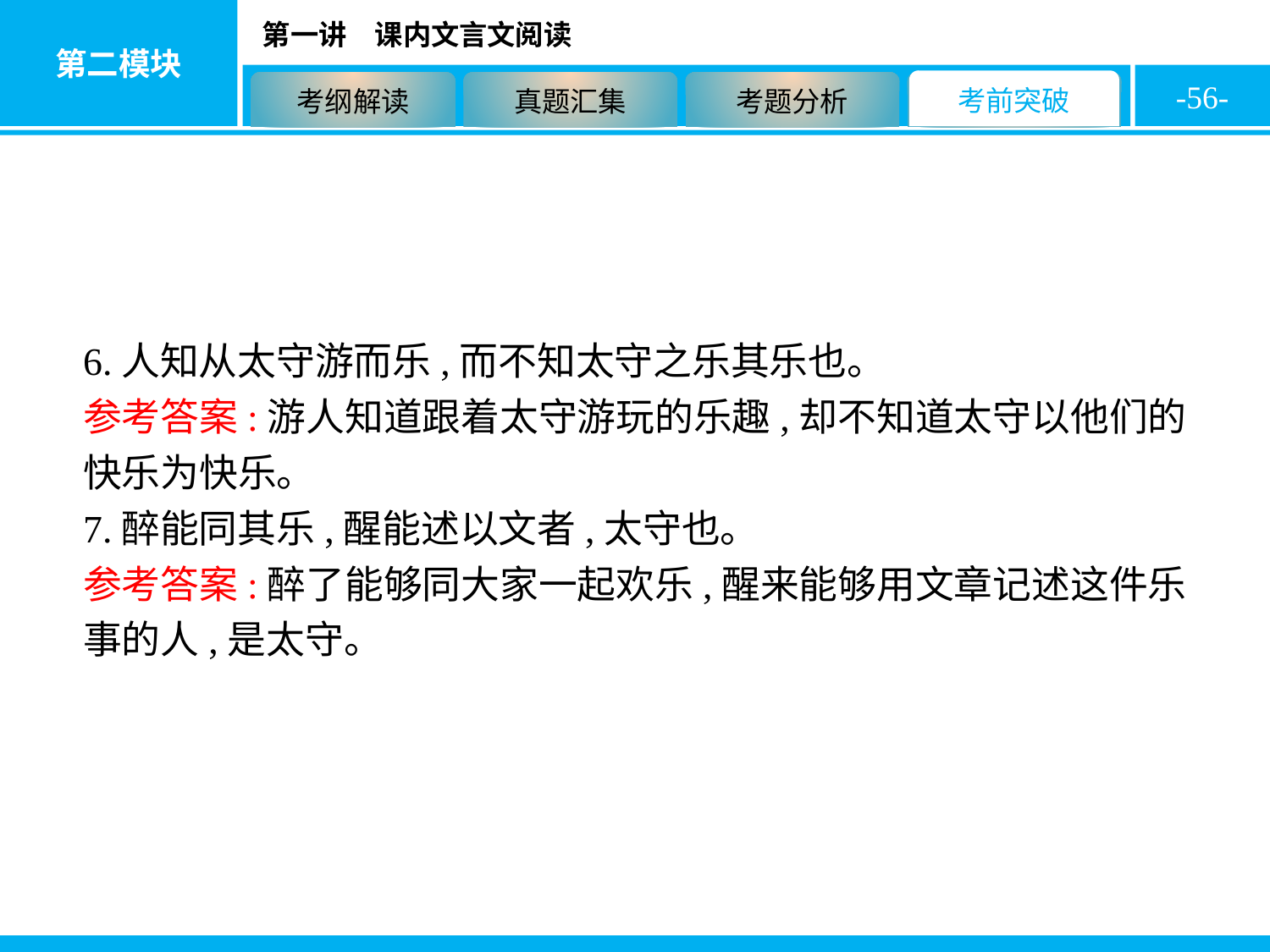

-56-
6.人知从太守游而乐,而不知太守之乐其乐也。
参考答案:游人知道跟着太守游玩的乐趣,却不知道太守以他们的快乐为快乐。
7.醉能同其乐,醒能述以文者,太守也。
参考答案:醉了能够同大家一起欢乐,醒来能够用文章记述这件乐事的人,是太守。